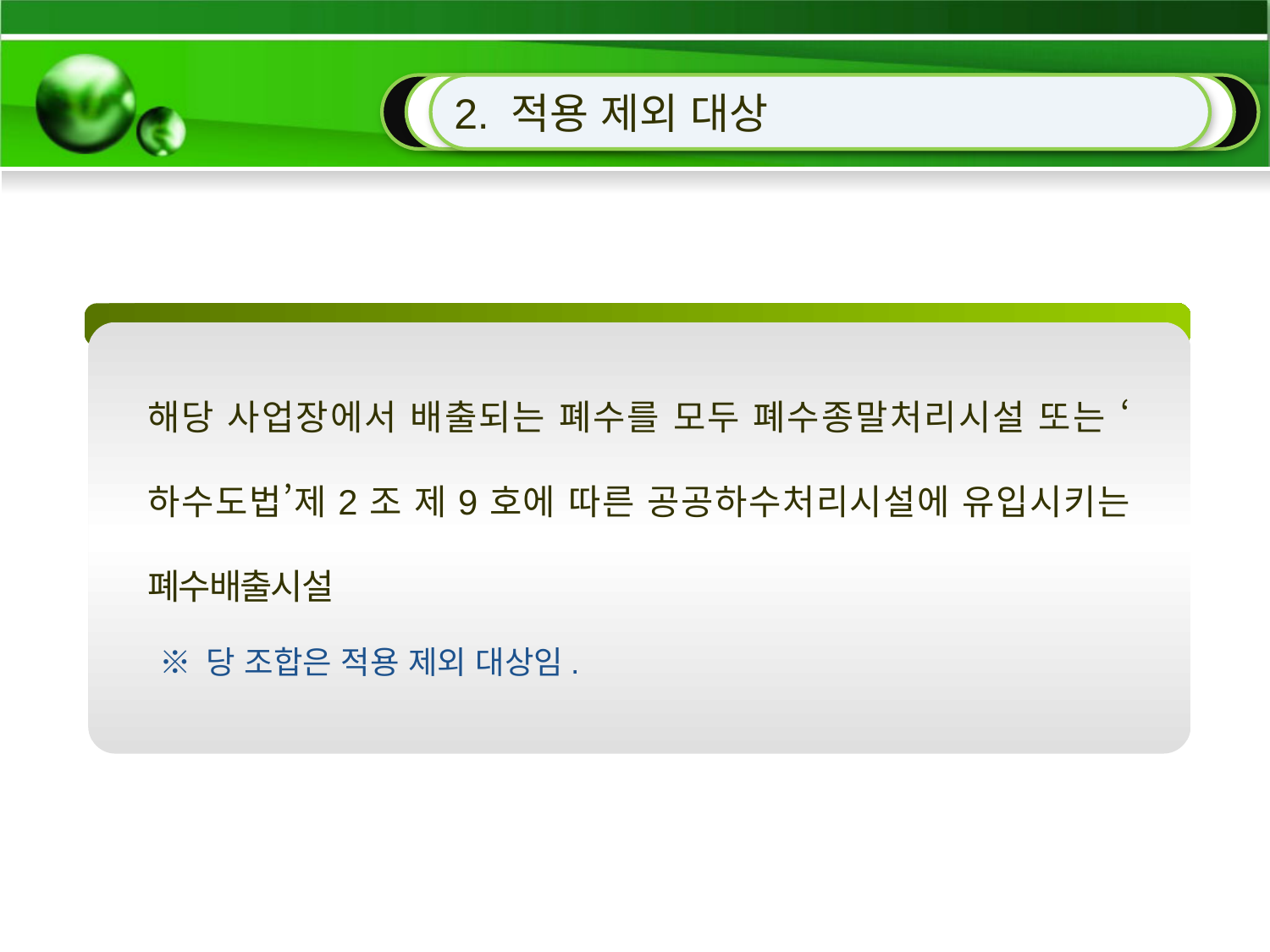

2. 적용 제외 대상

해당 사업장에서 배출되는 폐수를 모두 폐수종말처리시설 또는 ‘하수도법’제2조 제9호에 따른 공공하수처리시설에 유입시키는 폐수배출시설
※ 당 조합은 적용 제외 대상임.